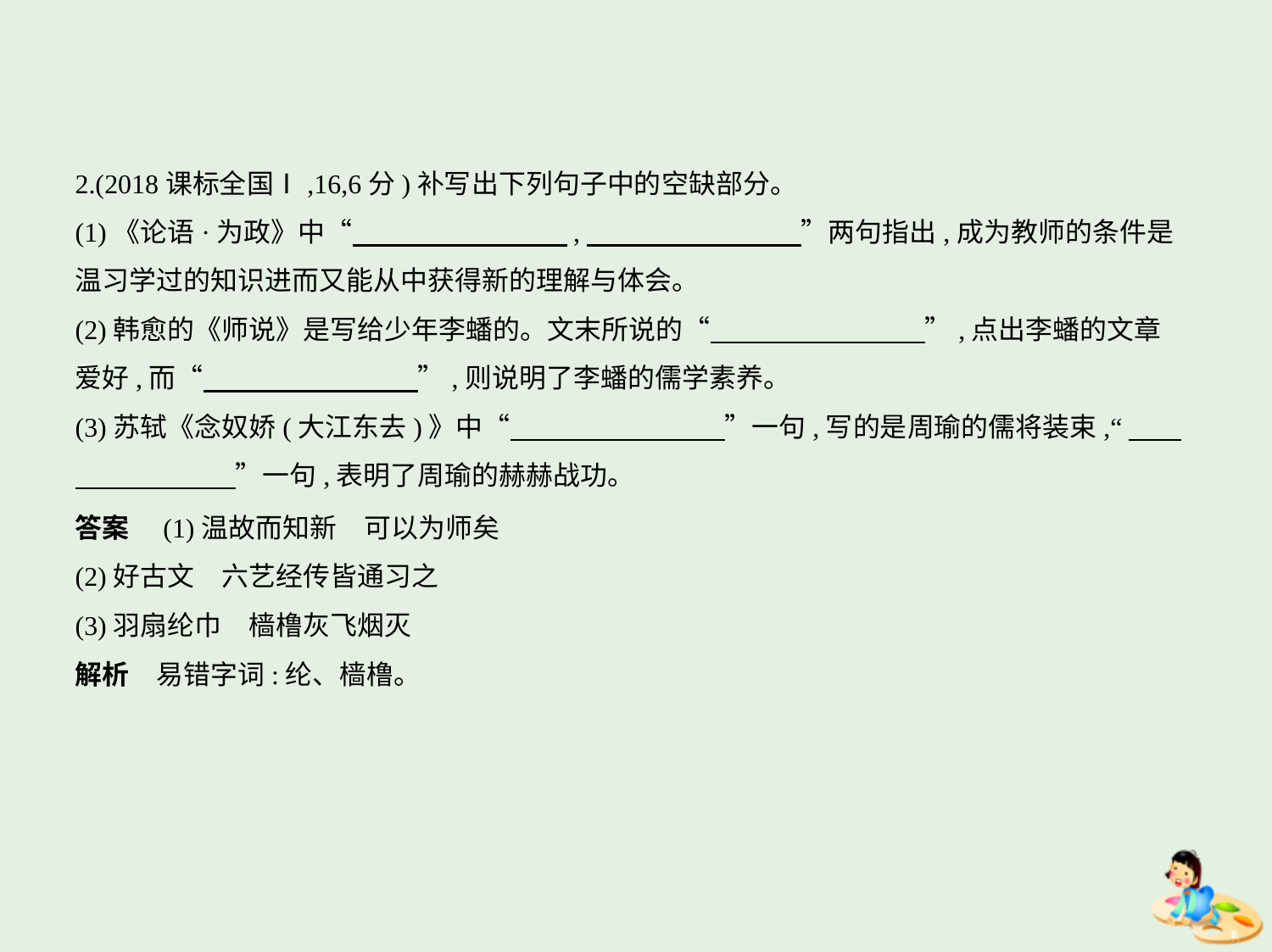

2.(2018课标全国Ⅰ,16,6分)补写出下列句子中的空缺部分。
(1)《论语·为政》中“　　　　　　　    ,　　　　　　　    ”两句指出,成为教师的条件是
温习学过的知识进而又能从中获得新的理解与体会。
(2)韩愈的《师说》是写给少年李蟠的。文末所说的“　　　　　　　    ”,点出李蟠的文章
爱好,而“　　　　　　　    ”,则说明了李蟠的儒学素养。
(3)苏轼《念奴娇(大江东去)》中“　　　　　　　    ”一句,写的是周瑜的儒将装束,“　    
　　　　　    ”一句,表明了周瑜的赫赫战功。
答案　(1)温故而知新　可以为师矣
(2)好古文　六艺经传皆通习之
(3)羽扇纶巾　樯橹灰飞烟灭
解析　易错字词:纶、樯橹。